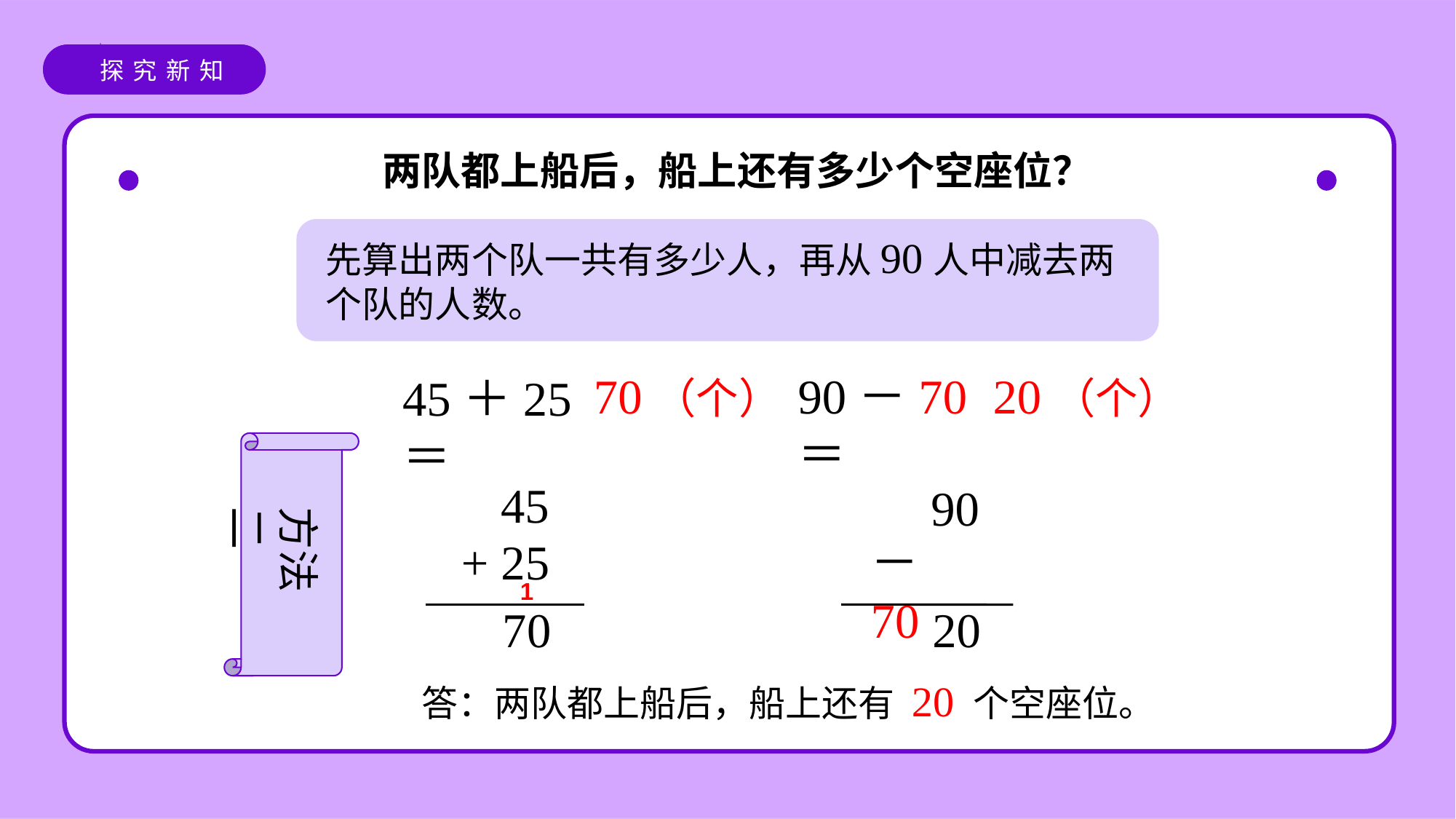

探究新知
两队都上船后，船上还有多少个空座位？

先算出两个队一共有多少人，再从90人中减去两个队的人数。
70（个）
90－70＝
20（个）
45＋25＝

45
+ 25
90
－ 70
方法二
1
0
0
 7
2
答：两队都上船后，船上还有 20 个空座位。